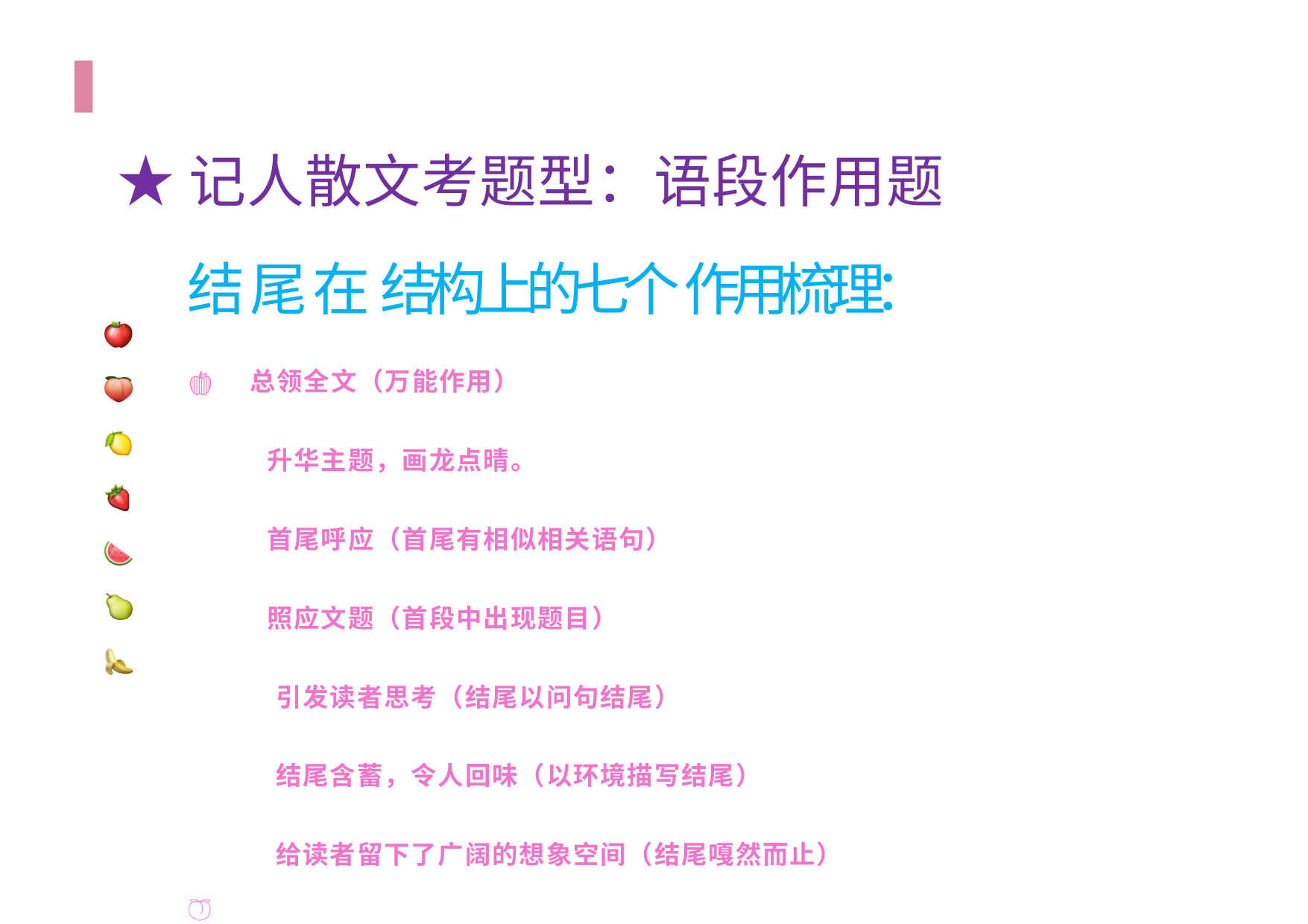

# ★记人散文考题型：语段作用题

结 尾 在 结 构 上 的 七 个 作 用 梳 理：
🍎 总领全文（万能作用）
        升华主题，画龙点晴。
        首尾呼应（首尾有相似相关语句）
        照应文题（首段中出现题目）
         引发读者思考（结尾以问句结尾）
         结尾含蓄，令人回味（以环境描写结尾）
         给读者留下了广阔的想象空间（结尾嘎然而止）
🍑